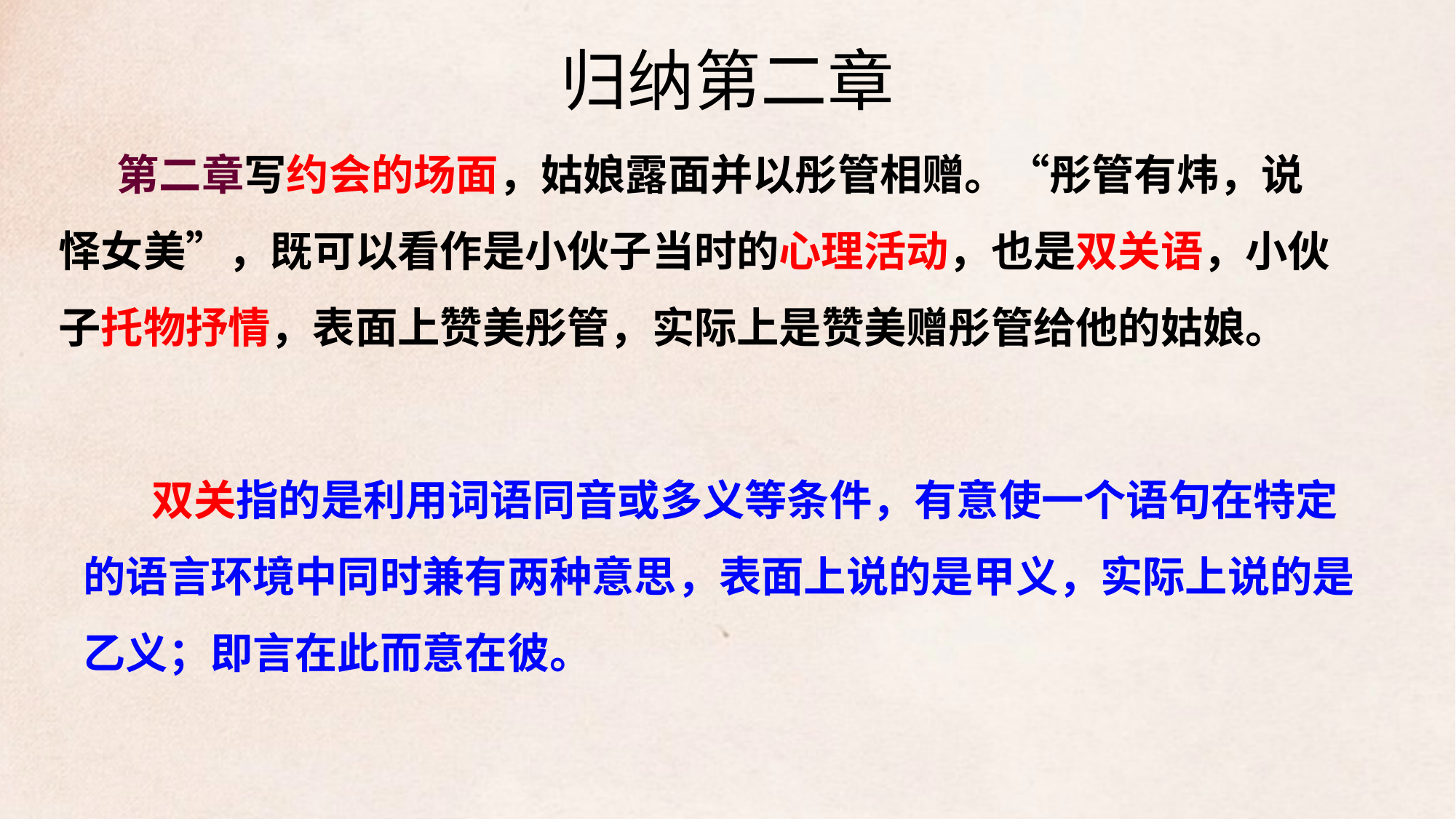

归纳第二章

     第二章写约会的场面，姑娘露面并以彤管相赠。“彤管有炜，说怿女美”，既可以看作是小伙子当时的心理活动，也是双关语，小伙子托物抒情，表面上赞美彤管，实际上是赞美赠彤管给他的姑娘。

      双关指的是利用词语同音或多义等条件，有意使一个语句在特定的语言环境中同时兼有两种意思，表面上说的是甲义，实际上说的是乙义；即言在此而意在彼。